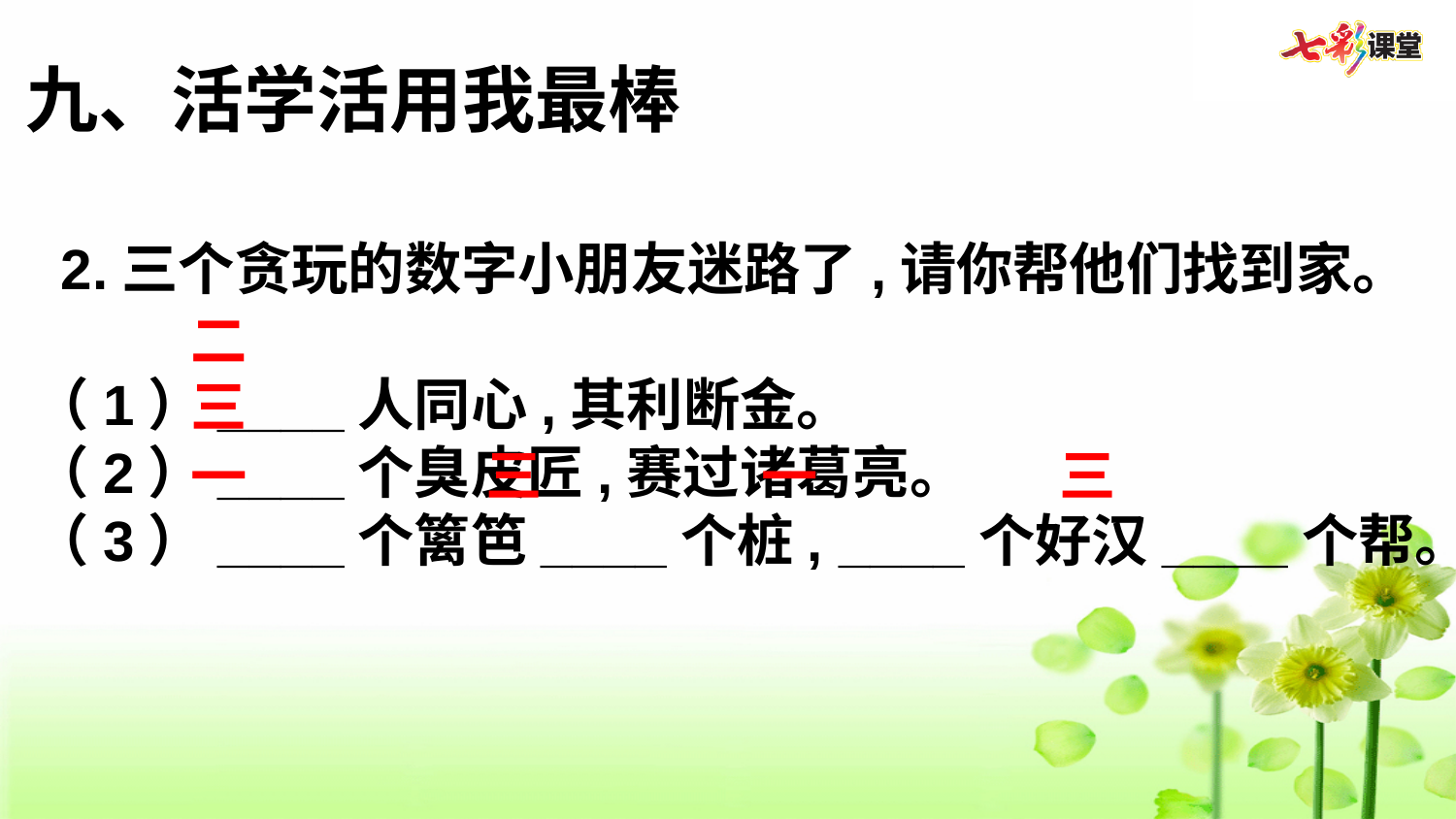

九、活学活用我最棒
 2.三个贪玩的数字小朋友迷路了,请你帮他们找到家。
（1）____人同心,其利断金。
（2）____个臭皮匠,赛过诸葛亮。
（3）____个篱笆____个桩, ____个好汉____个帮。
二
三
三
三
一
一